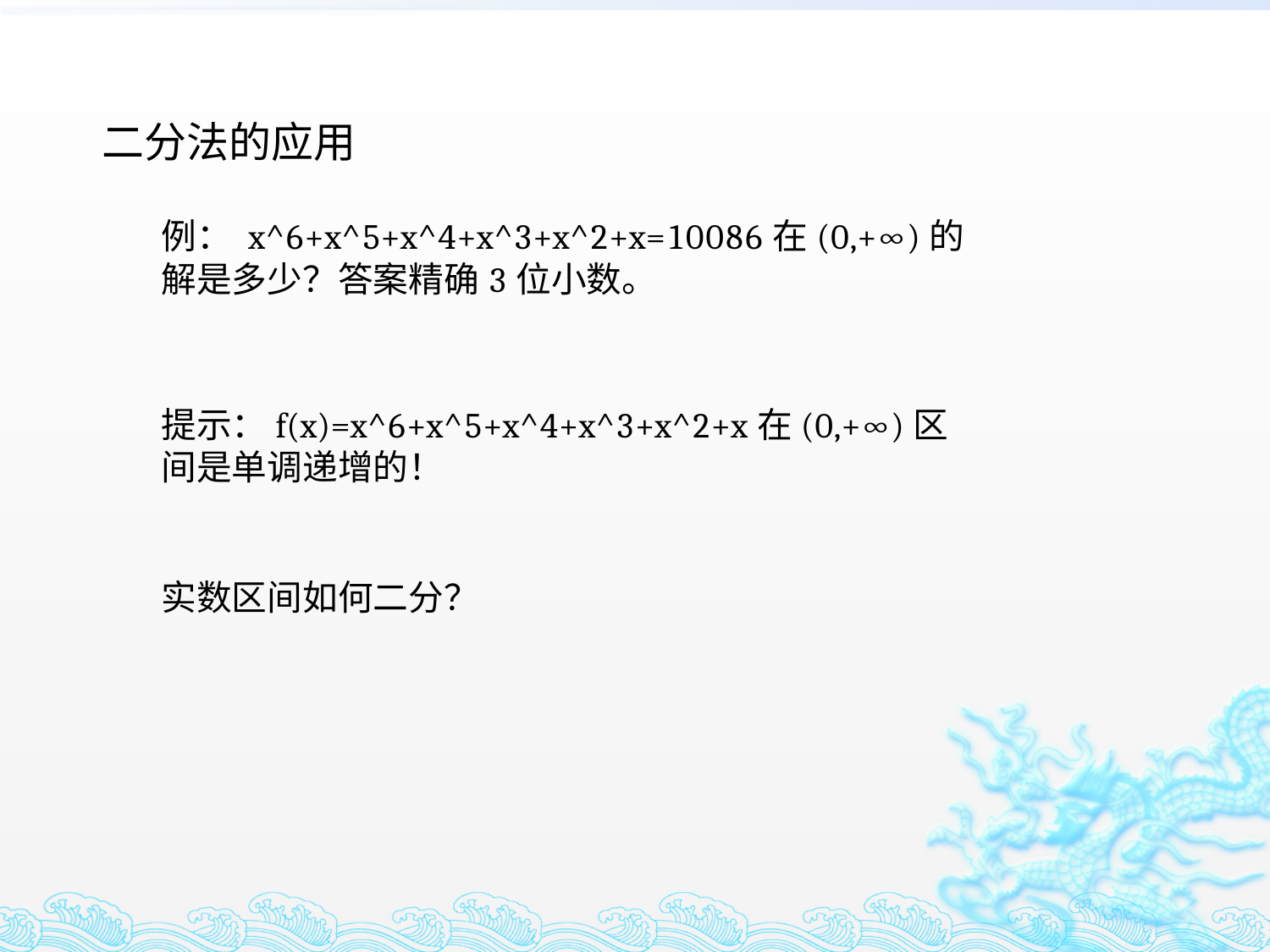

二分法的应用
例： x^6+x^5+x^4+x^3+x^2+x=10086在(0,+∞)的解是多少？答案精确3位小数。
提示：f(x)=x^6+x^5+x^4+x^3+x^2+x在(0,+∞)区间是单调递增的！
实数区间如何二分？